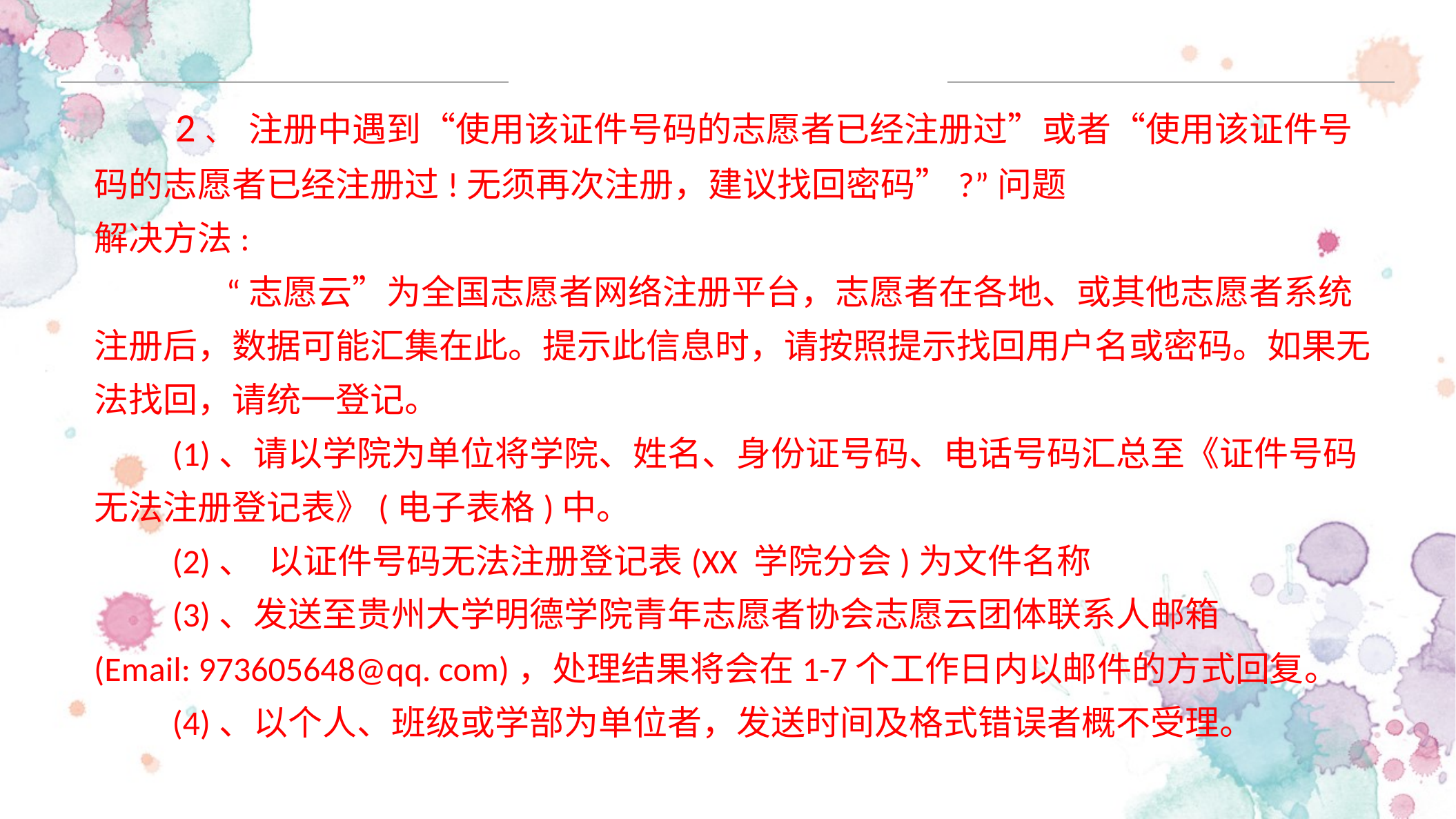

2、  注册中遇到“使用该证件号码的志愿者已经注册过”或者“使用该证件号码的志愿者已经注册过!无须再次注册，建议找回密码”?”问题
解决方法:
                 “志愿云”为全国志愿者网络注册平台，志愿者在各地、或其他志愿者系统注册后，数据可能汇集在此。提示此信息时，请按照提示找回用户名或密码。如果无法找回，请统一登记。
         (1)、请以学院为单位将学院、姓名、身份证号码、电话号码汇总至《证件号码无法注册登记表》(电子表格)中。
         (2)、  以证件号码无法注册登记表(XX 学院分会)为文件名称
         (3)、发送至贵州大学明德学院青年志愿者协会志愿云团体联系人邮箱(Email: 973605648@qq. com)，处理结果将会在1-7个工作日内以邮件的方式回复。
         (4)、以个人、班级或学部为单位者，发送时间及格式错误者概不受理。